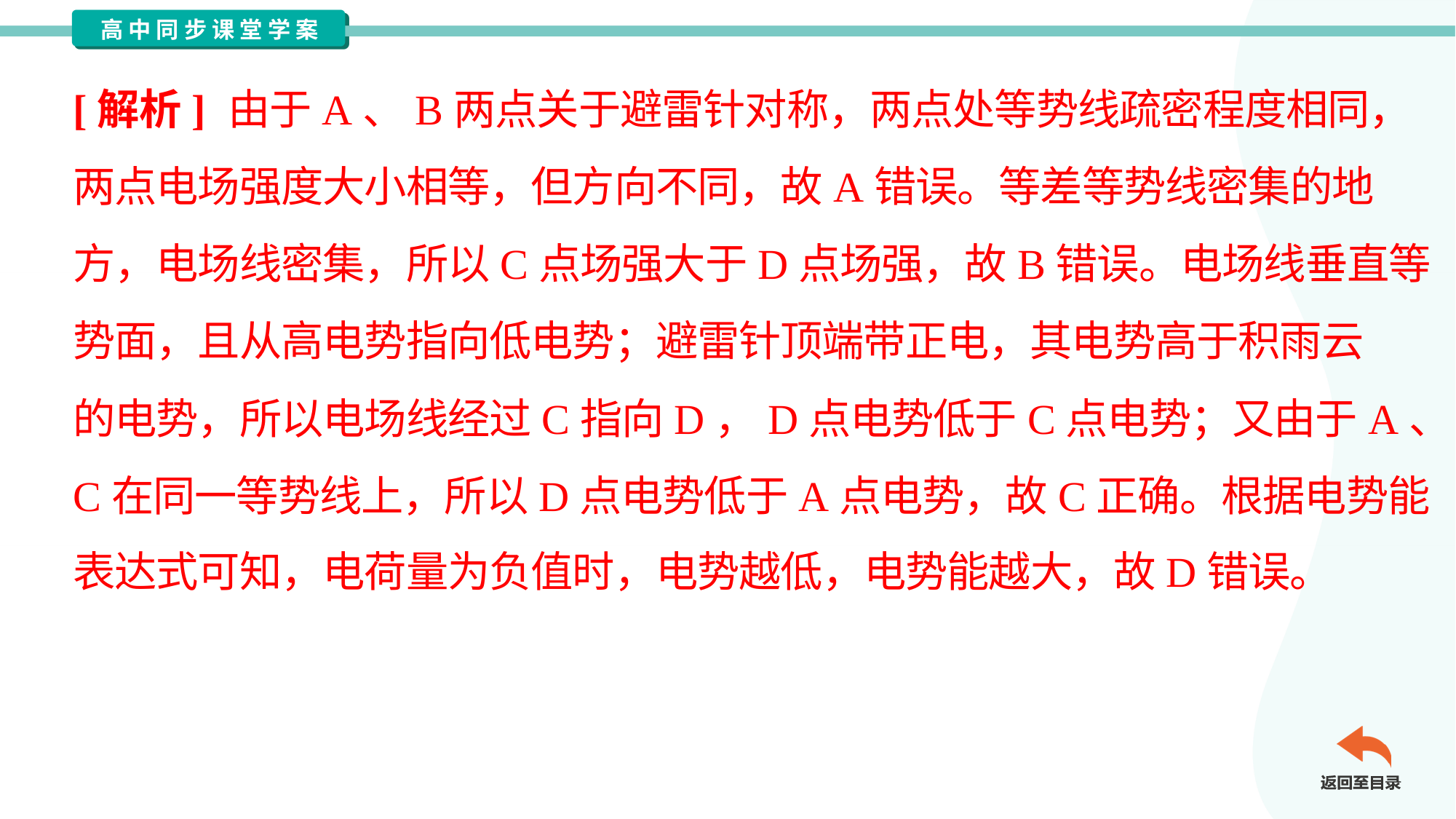

[解析] 由于A、B两点关于避雷针对称，两点处等势线疏密程度相同，
两点电场强度大小相等，但方向不同，故A错误。等差等势线密集的地
方，电场线密集，所以C点场强大于D点场强，故B错误。电场线垂直等
势面，且从高电势指向低电势；避雷针顶端带正电，其电势高于积雨云
的电势，所以电场线经过C指向D，D点电势低于C点电势；又由于A、B、
C在同一等势线上，所以D点电势低于A点电势，故C正确。根据电势能
表达式可知，电荷量为负值时，电势越低，电势能越大，故D错误。